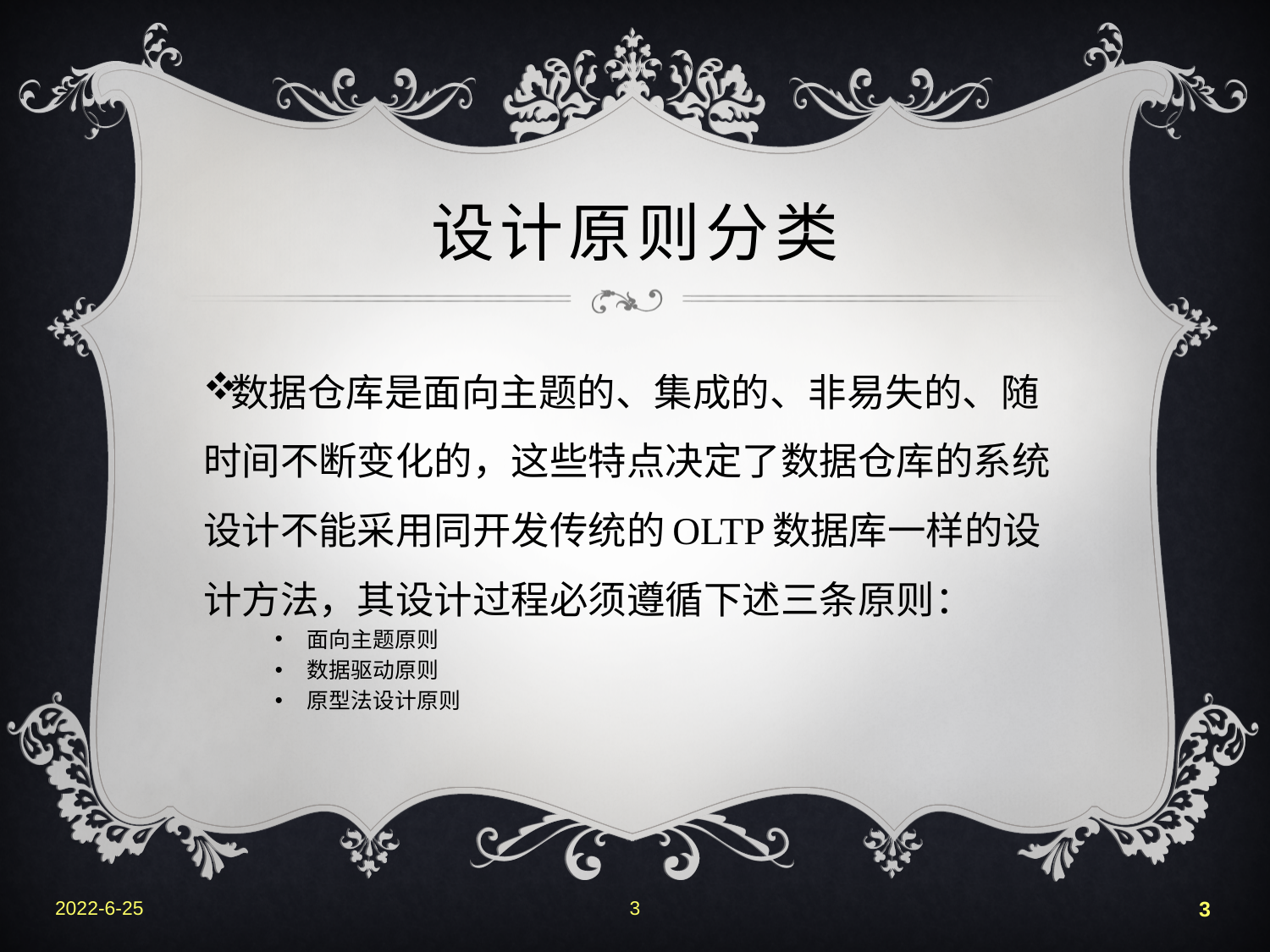

# 设计原则分类
数据仓库是面向主题的、集成的、非易失的、随时间不断变化的，这些特点决定了数据仓库的系统设计不能采用同开发传统的OLTP数据库一样的设计方法，其设计过程必须遵循下述三条原则：
面向主题原则
数据驱动原则
原型法设计原则
2022-6-25
3
3